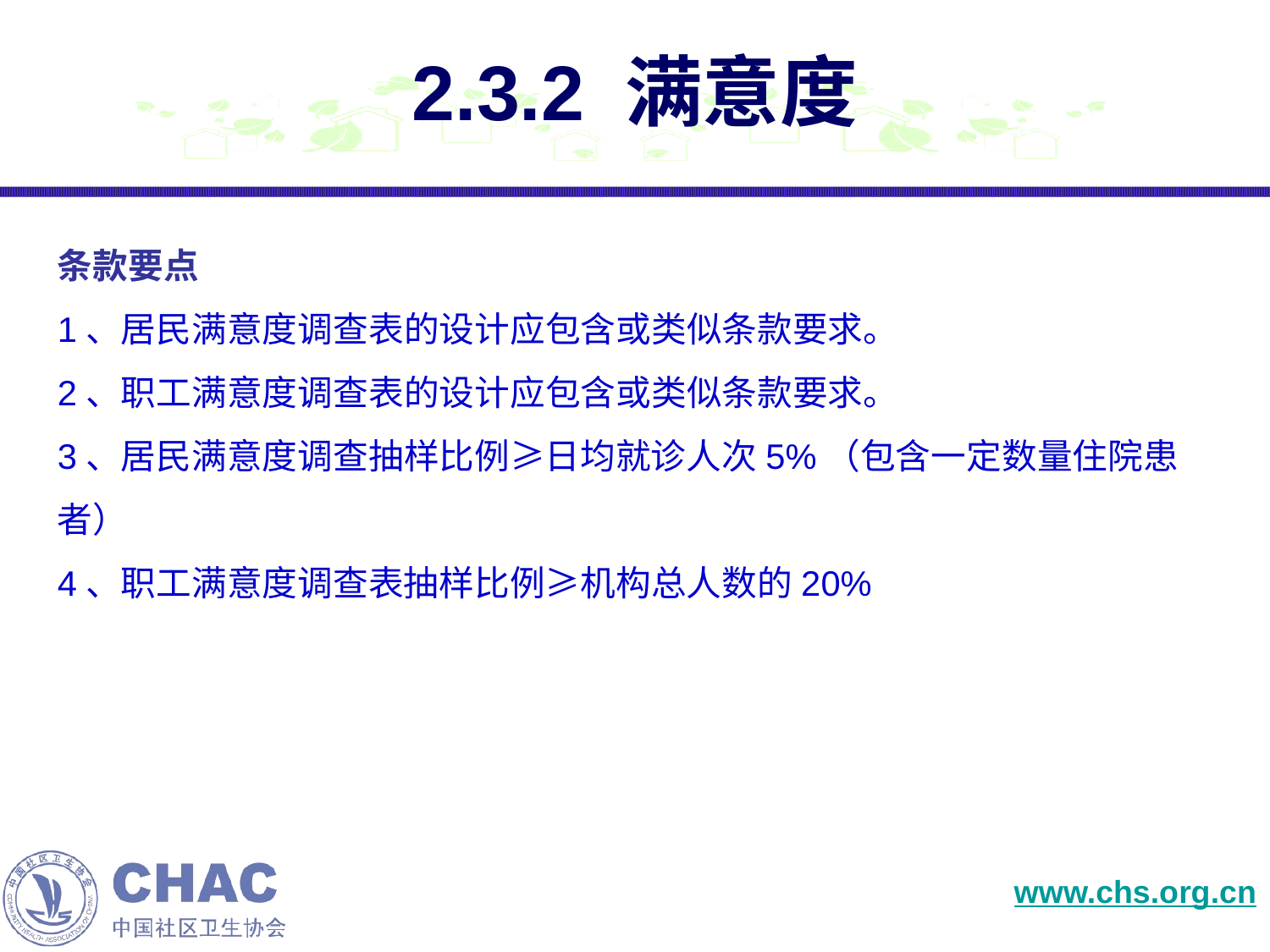

# 2.3.2 满意度
条款要点
1、居民满意度调查表的设计应包含或类似条款要求。
2、职工满意度调查表的设计应包含或类似条款要求。
3、居民满意度调查抽样比例≥日均就诊人次5%（包含一定数量住院患者）
4、职工满意度调查表抽样比例≥机构总人数的20%